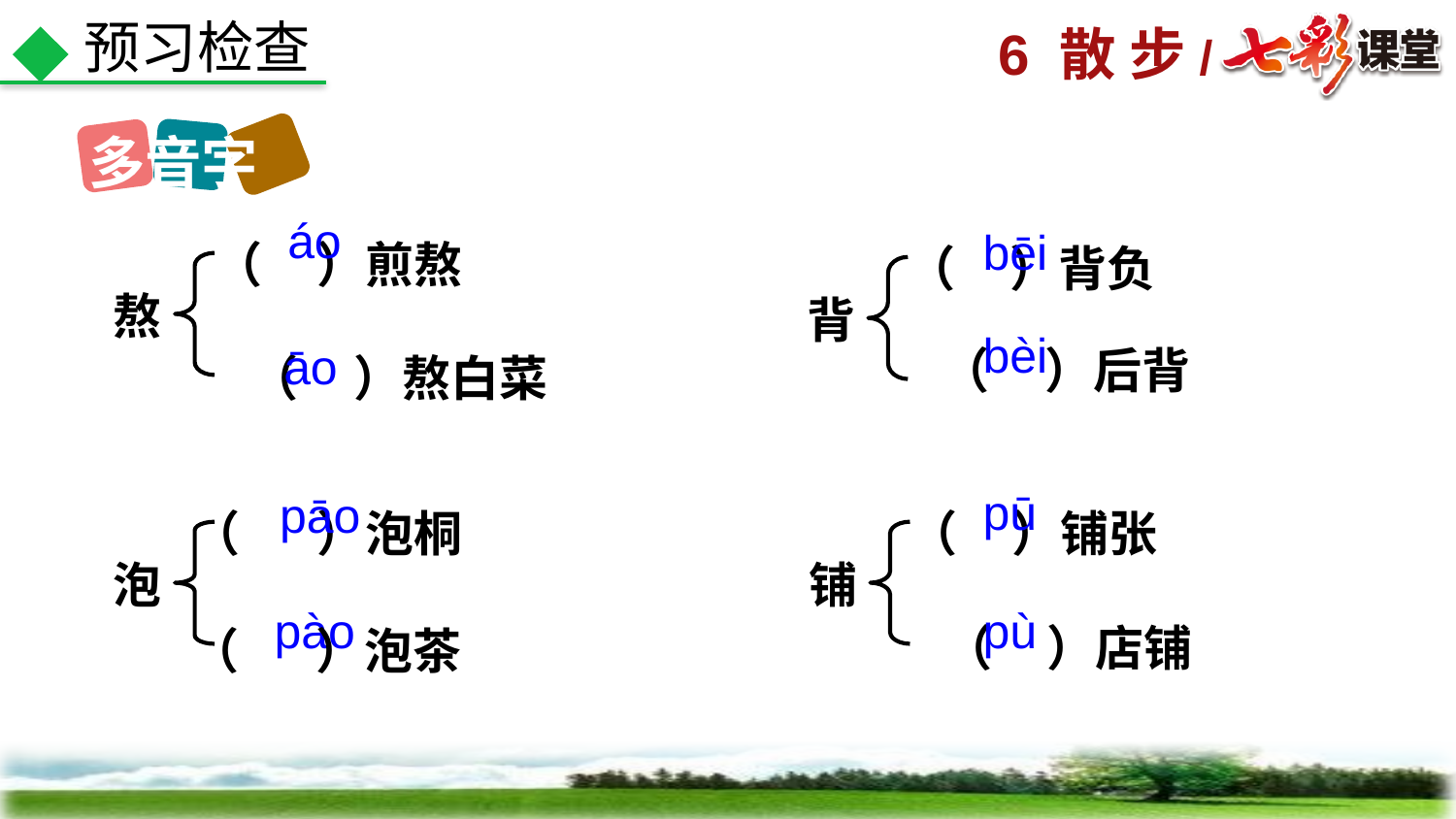

预习检查

多音字

（     ）煎熬
（     ）背负
áo
bēi
熬

背

（     ）后背
（     ）熬白菜
bèi
āo
（     ）铺张
（       ）泡桐
pū
pāo
泡
铺

（     ）店铺
（       ）泡茶
pào
pù